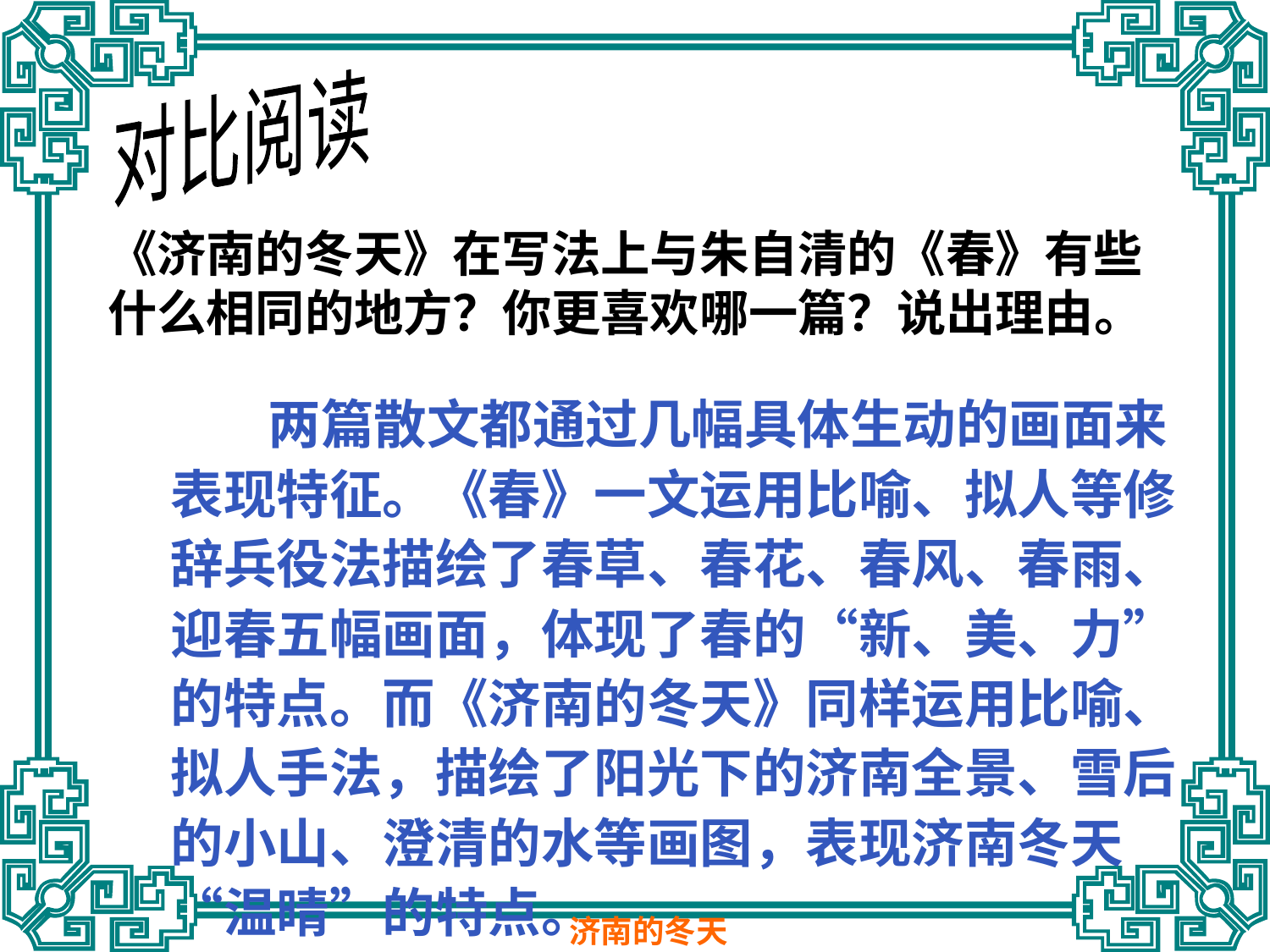

对比阅读
《济南的冬天》在写法上与朱自清的《春》有些什么相同的地方？你更喜欢哪一篇？说出理由。
       两篇散文都通过几幅具体生动的画面来表现特征。《春》一文运用比喻、拟人等修辞兵役法描绘了春草、春花、春风、春雨、迎春五幅画面，体现了春的“新、美、力”的特点。而《济南的冬天》同样运用比喻、拟人手法，描绘了阳光下的济南全景、雪后的小山、澄清的水等画图，表现济南冬天“温晴”的特点。